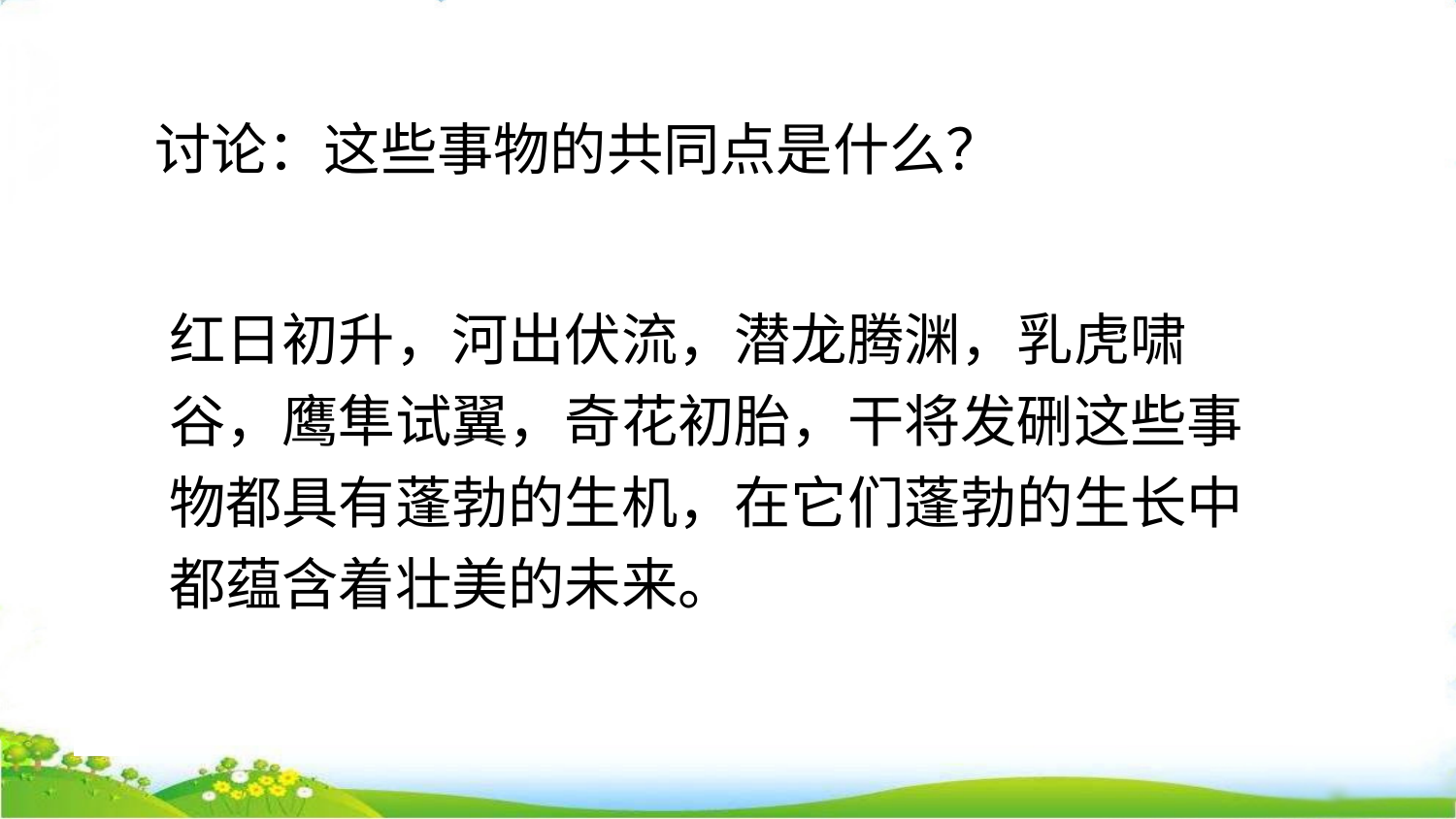

讨论：这些事物的共同点是什么？
红日初升，河出伏流，潜龙腾渊，乳虎啸谷，鹰隼试翼，奇花初胎，干将发硎这些事物都具有蓬勃的生机，在它们蓬勃的生长中都蕴含着壮美的未来。